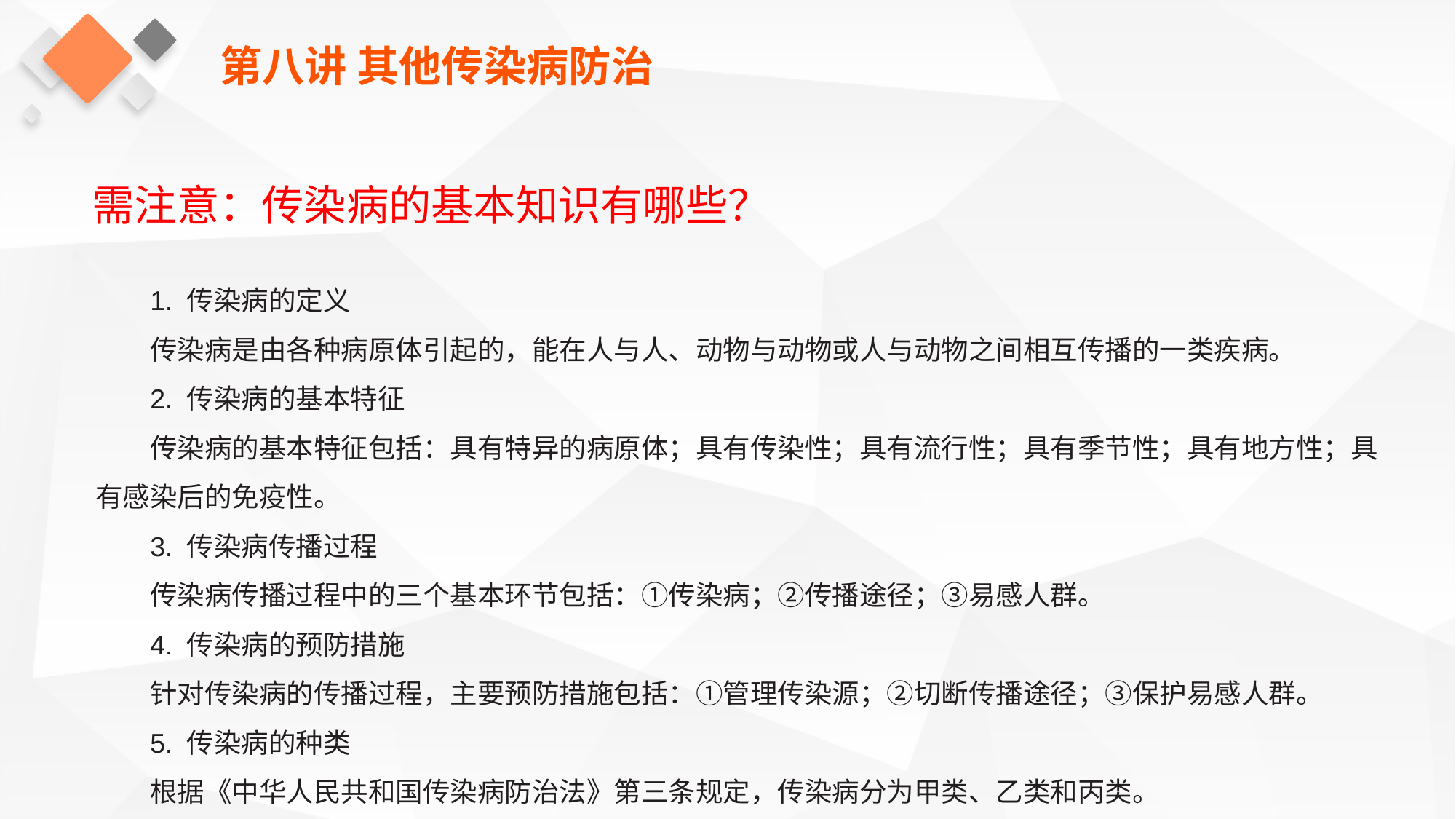

第八讲 其他传染病防治
需注意：传染病的基本知识有哪些？
1. 传染病的定义
传染病是由各种病原体引起的，能在人与人、动物与动物或人与动物之间相互传播的一类疾病。
2. 传染病的基本特征
传染病的基本特征包括：具有特异的病原体；具有传染性；具有流行性；具有季节性；具有地方性；具有感染后的免疫性。
3. 传染病传播过程
传染病传播过程中的三个基本环节包括：①传染病；②传播途径；③易感人群。
4. 传染病的预防措施
针对传染病的传播过程，主要预防措施包括：①管理传染源；②切断传播途径；③保护易感人群。
5. 传染病的种类
根据《中华人民共和国传染病防治法》第三条规定，传染病分为甲类、乙类和丙类。